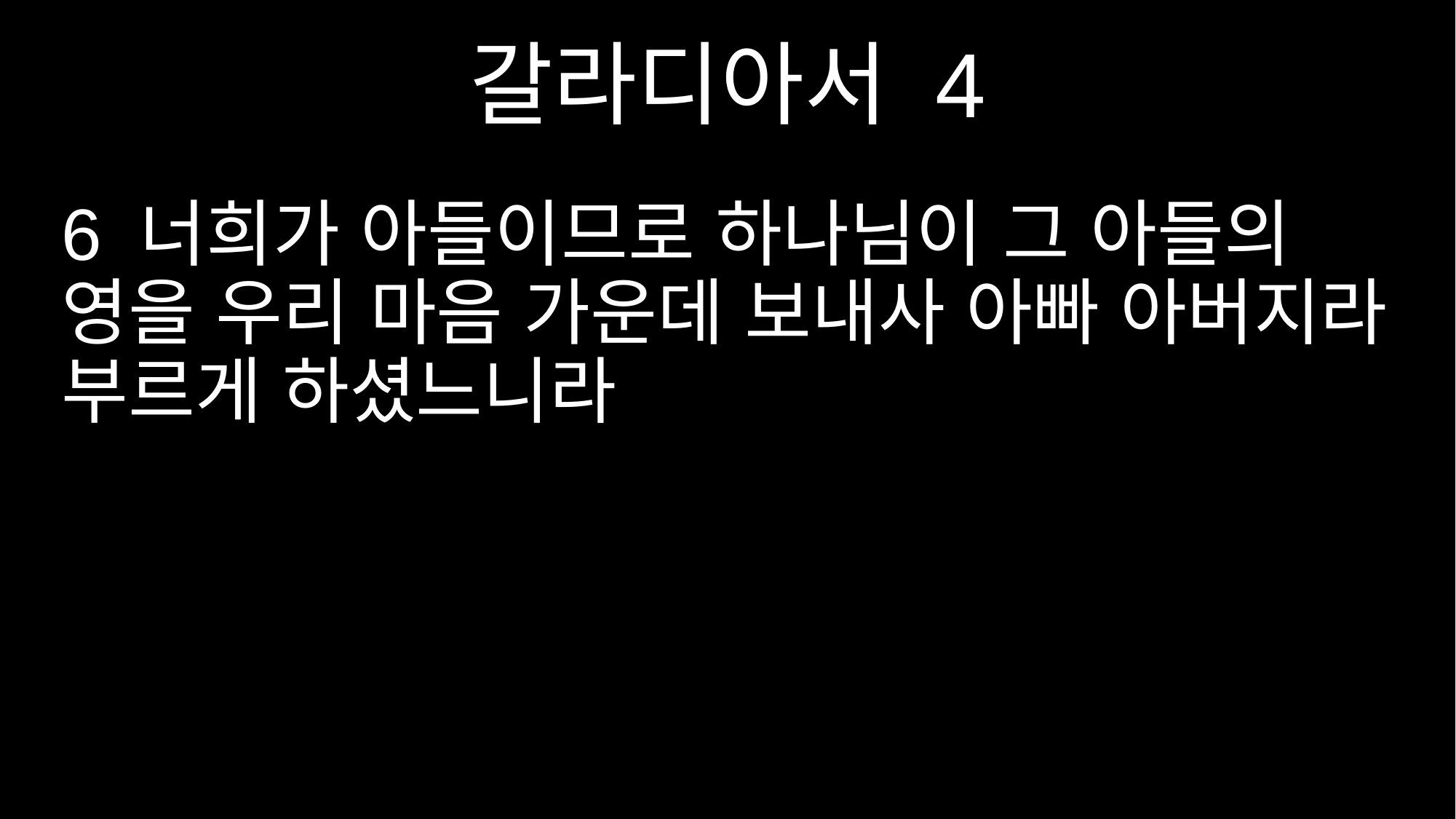

갈라디아서 4
6 너희가 아들이므로 하나님이 그 아들의 영을 우리 마음 가운데 보내사 아빠 아버지라 부르게 하셨느니라